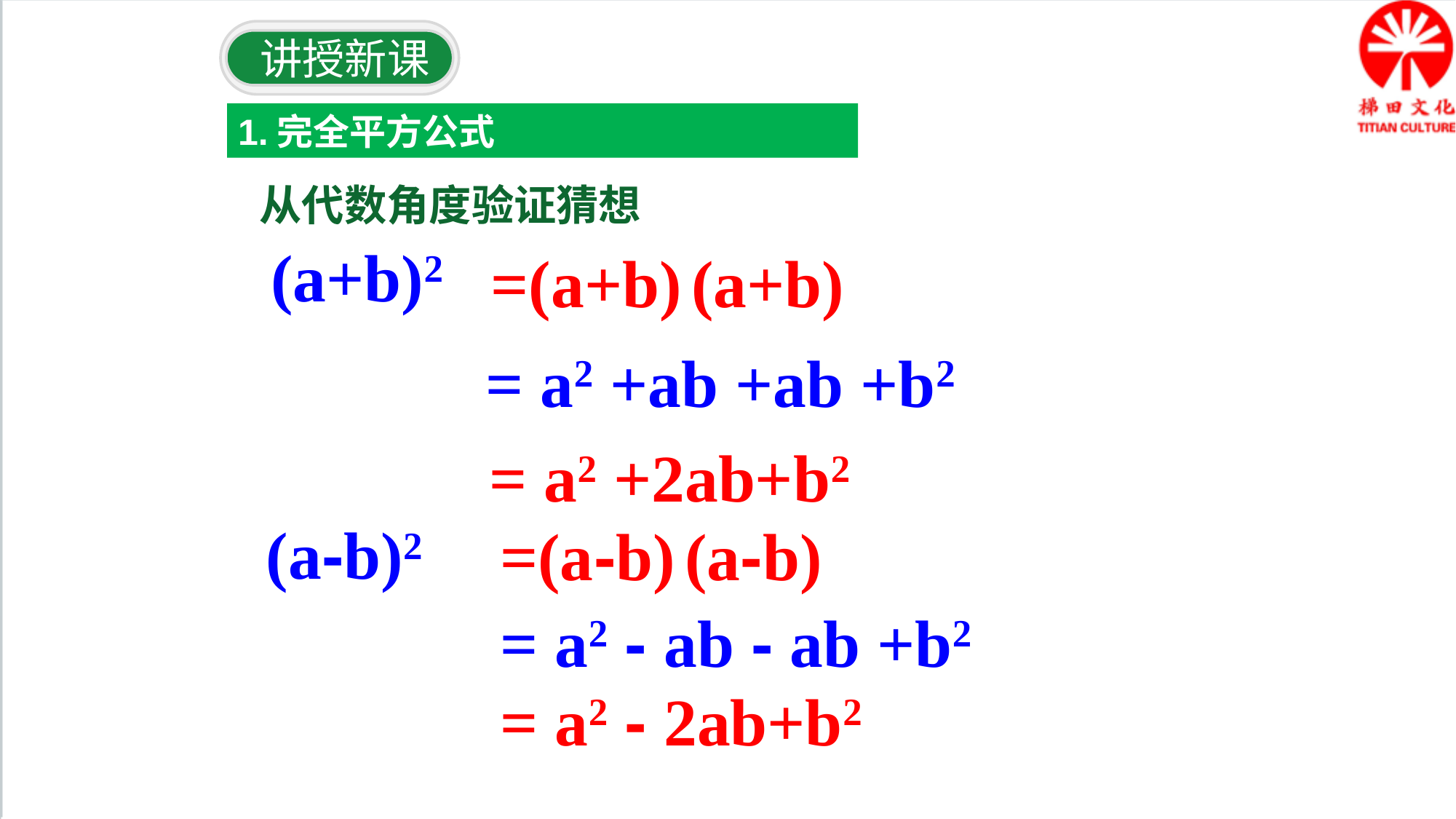

讲授新课
1.完全平方公式
从代数角度验证猜想
(a+b)2
=(a+b) (a+b)
= a2 +ab +ab +b2
= a2 +2ab+b2
(a-b)2
=(a-b) (a-b)
= a2 - ab - ab +b2
= a2 - 2ab+b2